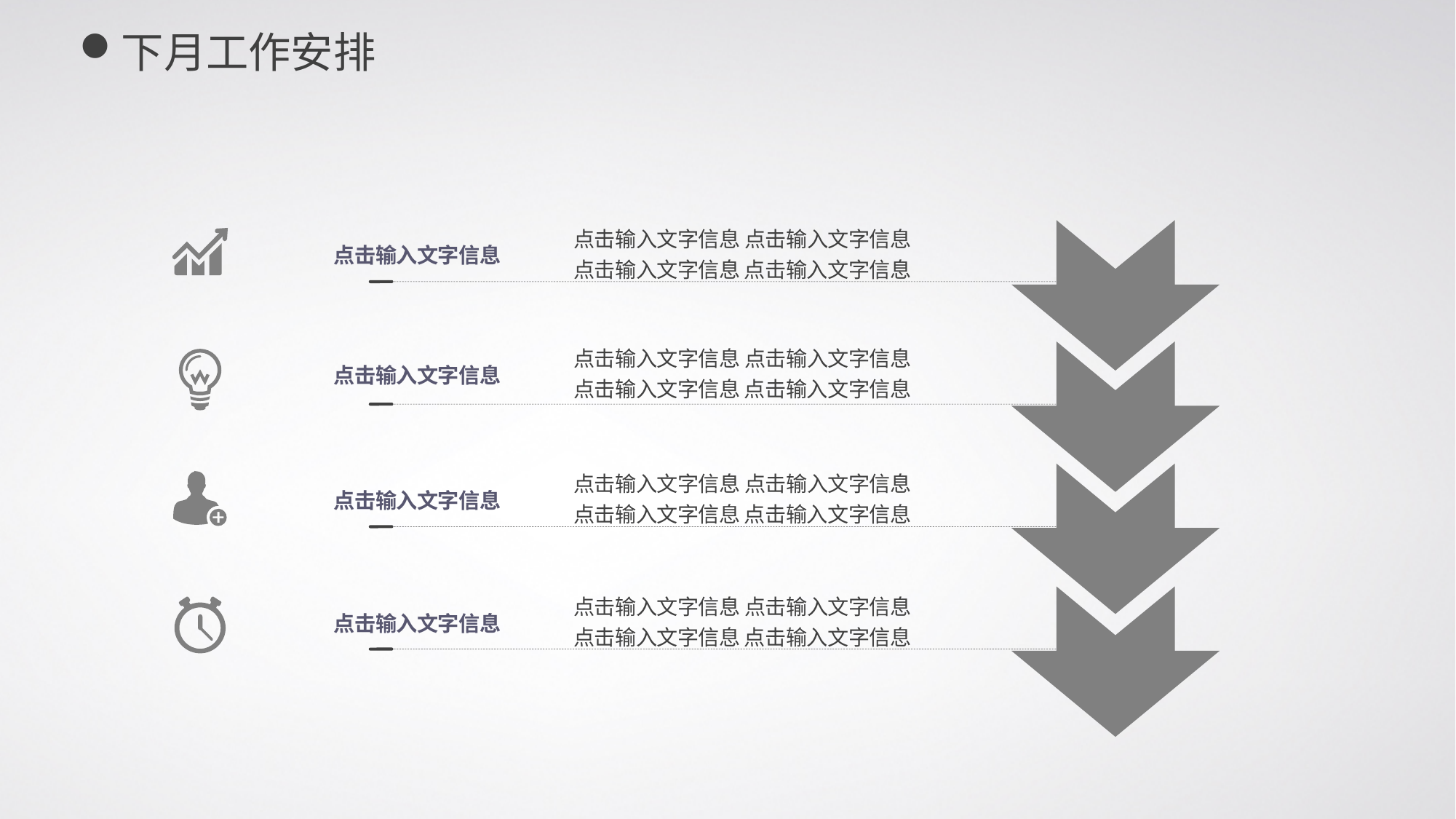

下月工作安排
点击输入文字信息 点击输入文字信息
点击输入文字信息 点击输入文字信息

点击输入文字信息

点击输入文字信息 点击输入文字信息
点击输入文字信息 点击输入文字信息

点击输入文字信息

点击输入文字信息 点击输入文字信息
点击输入文字信息 点击输入文字信息

点击输入文字信息

点击输入文字信息 点击输入文字信息
点击输入文字信息 点击输入文字信息

点击输入文字信息